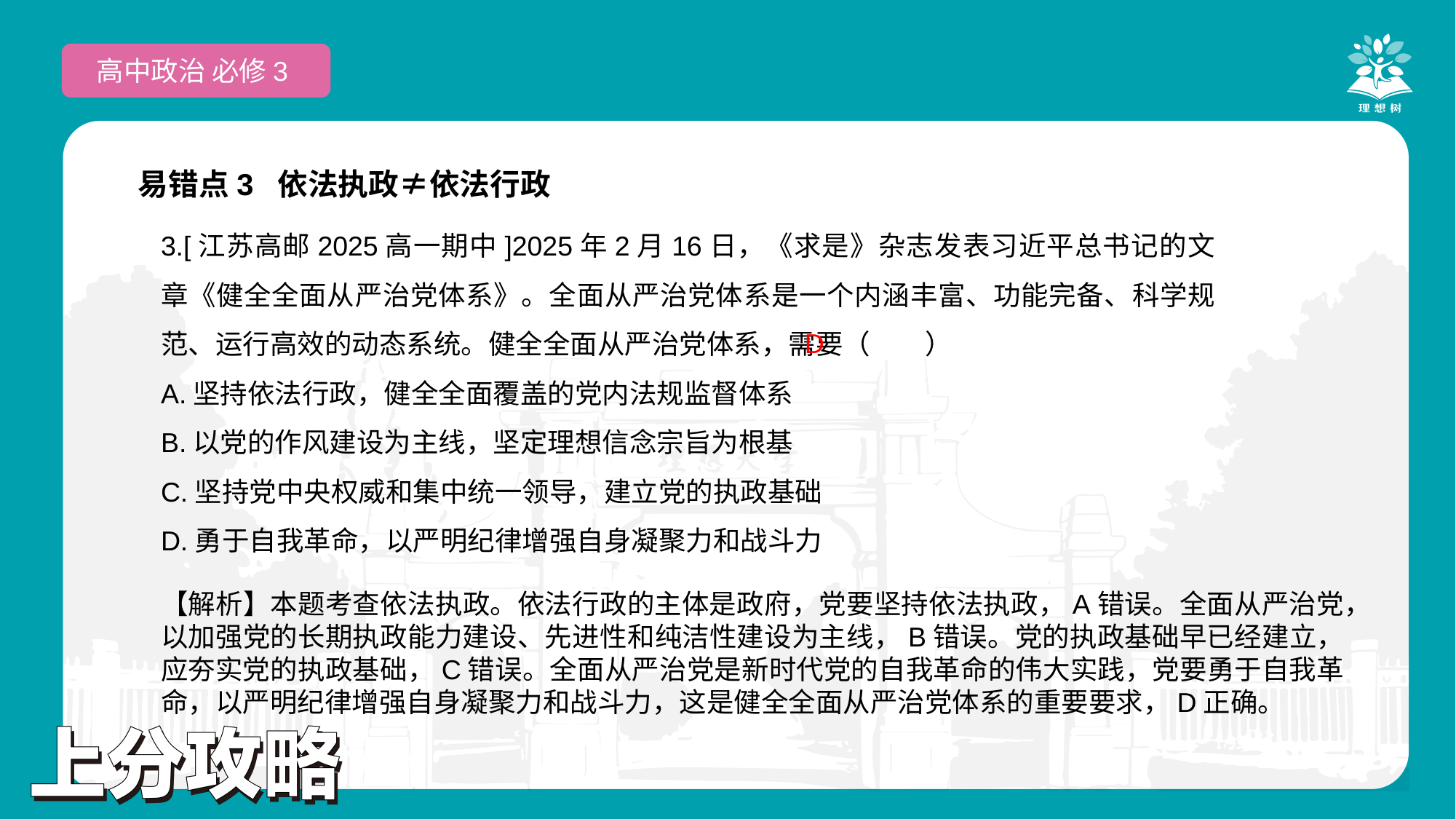

高中政治 必修3
易错点3  依法执政≠依法行政
3.[江苏高邮2025高一期中]2025年2月16日，《求是》杂志发表习近平总书记的文章《健全全面从严治党体系》。全面从严治党体系是一个内涵丰富、功能完备、科学规范、运行高效的动态系统。健全全面从严治党体系，需要（　　）
A.坚持依法行政，健全全面覆盖的党内法规监督体系
B.以党的作风建设为主线，坚定理想信念宗旨为根基
C.坚持党中央权威和集中统一领导，建立党的执政基础
D.勇于自我革命，以严明纪律增强自身凝聚力和战斗力
D
【解析】本题考查依法执政。依法行政的主体是政府，党要坚持依法执政，A错误。全面从严治党，以加强党的长期执政能力建设、先进性和纯洁性建设为主线，B错误。党的执政基础早已经建立，应夯实党的执政基础，C错误。全面从严治党是新时代党的自我革命的伟大实践，党要勇于自我革命，以严明纪律增强自身凝聚力和战斗力，这是健全全面从严治党体系的重要要求，D正确。